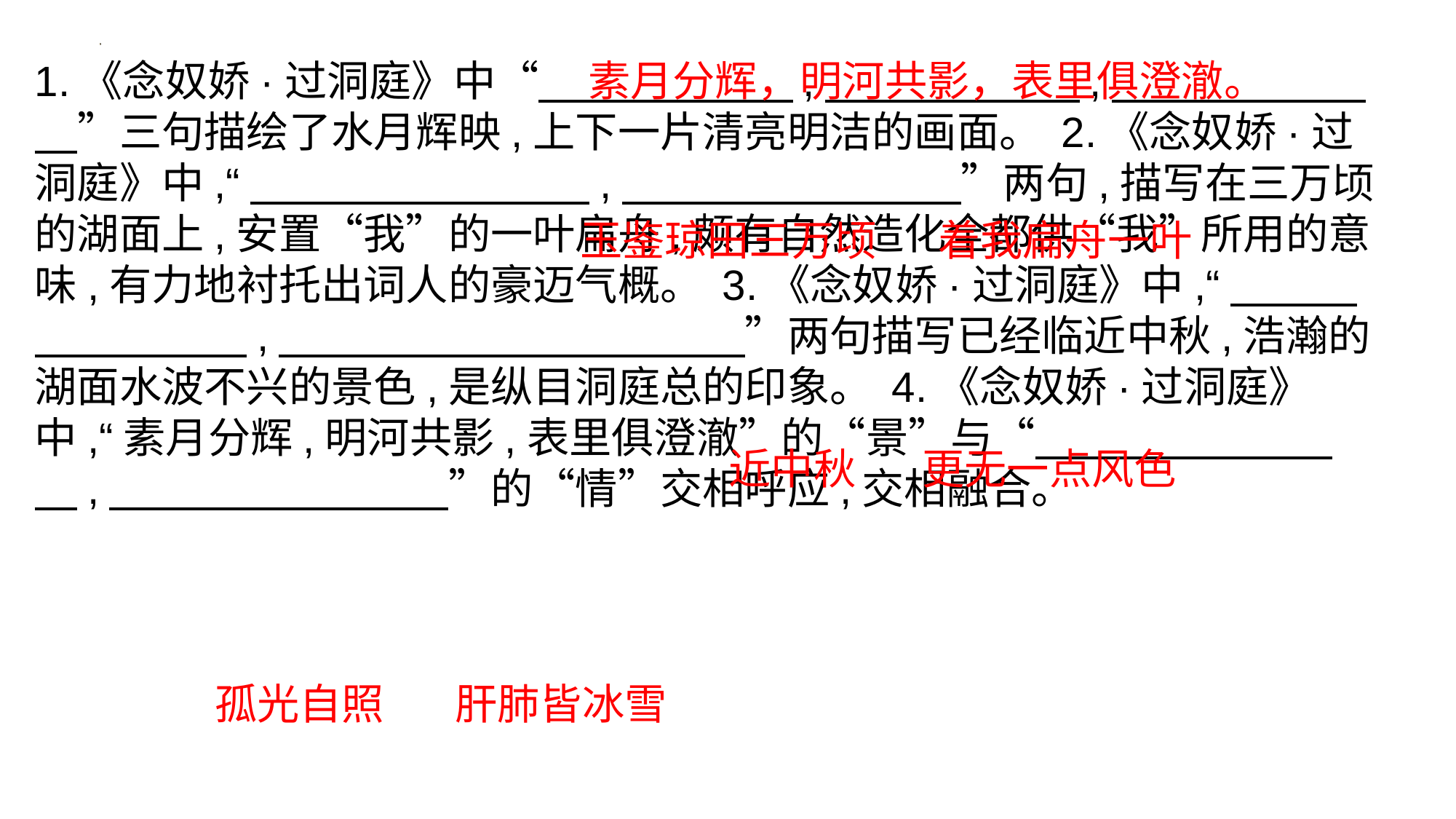

1.《念奴娇·过洞庭》中“　　　　　　,　　　　　　,　　　　　　　”三句描绘了水月辉映,上下一片清亮明洁的画面。 2.《念奴娇·过洞庭》中,“　　　　　　　　,　　　　　　　　”两句,描写在三万顷的湖面上,安置“我”的一叶扁舟,颇有自然造化全都供“我”所用的意味,有力地衬托出词人的豪迈气概。 3.《念奴娇·过洞庭》中,“　　　　　　　　,　　　　　　　　　　　”两句描写已经临近中秋,浩瀚的湖面水波不兴的景色,是纵目洞庭总的印象。 4.《念奴娇·过洞庭》中,“素月分辉,明河共影,表里俱澄澈”的“景”与“　　　　　　　　,　　　　　　　　”的“情”交相呼应,交相融合。

素月分辉，明河共影，表里俱澄澈。
玉鉴琼田三万顷  　着我扁舟一叶
近中秋       更无一点风色
孤光自照　   肝肺皆冰雪